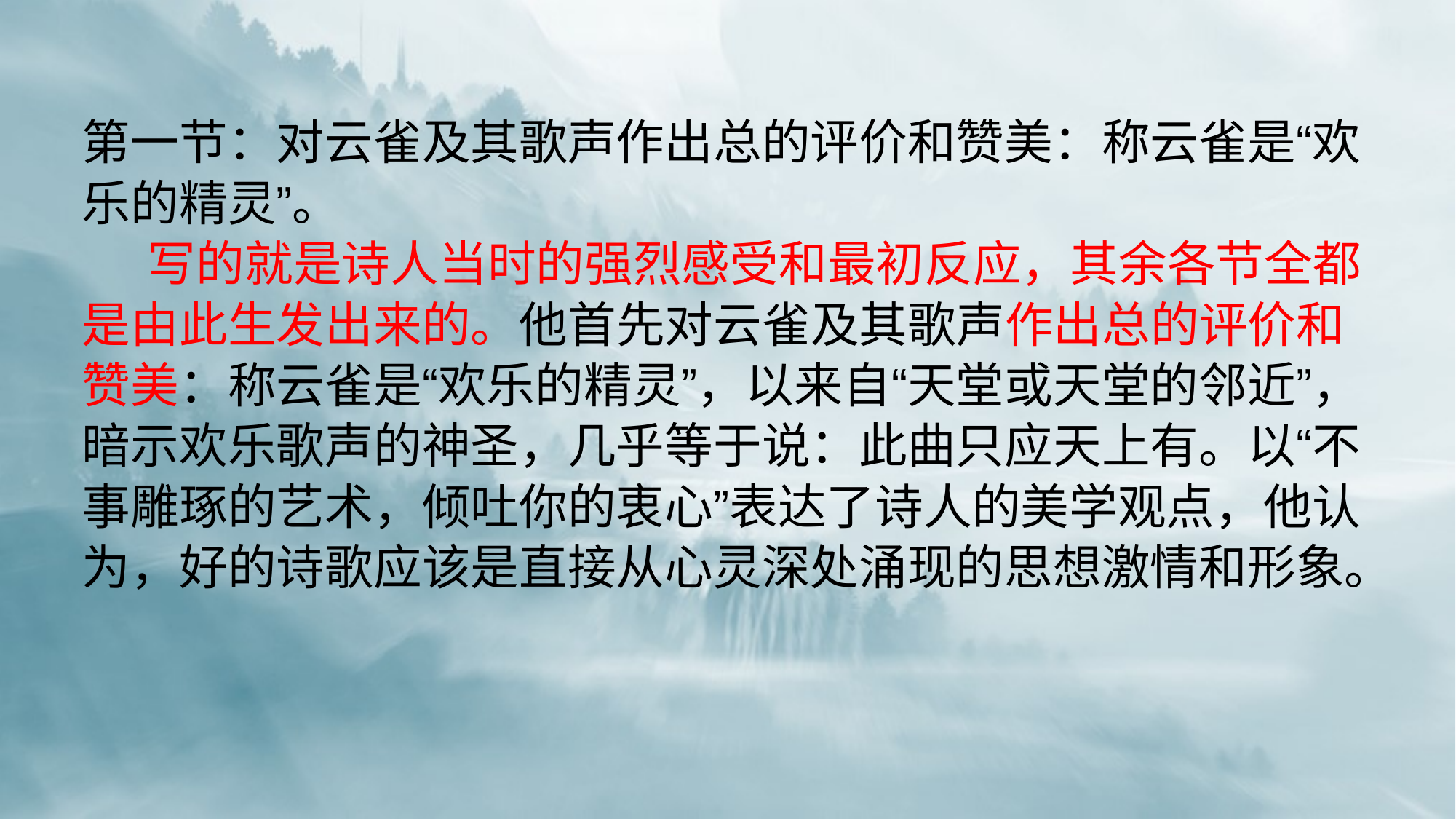

第一节：对云雀及其歌声作出总的评价和赞美：称云雀是“欢乐的精灵”。
    写的就是诗人当时的强烈感受和最初反应，其余各节全都是由此生发出来的。他首先对云雀及其歌声作出总的评价和赞美：称云雀是“欢乐的精灵”，以来自“天堂或天堂的邻近”，暗示欢乐歌声的神圣，几乎等于说：此曲只应天上有。以“不事雕琢的艺术，倾吐你的衷心”表达了诗人的美学观点，他认为，好的诗歌应该是直接从心灵深处涌现的思想激情和形象。